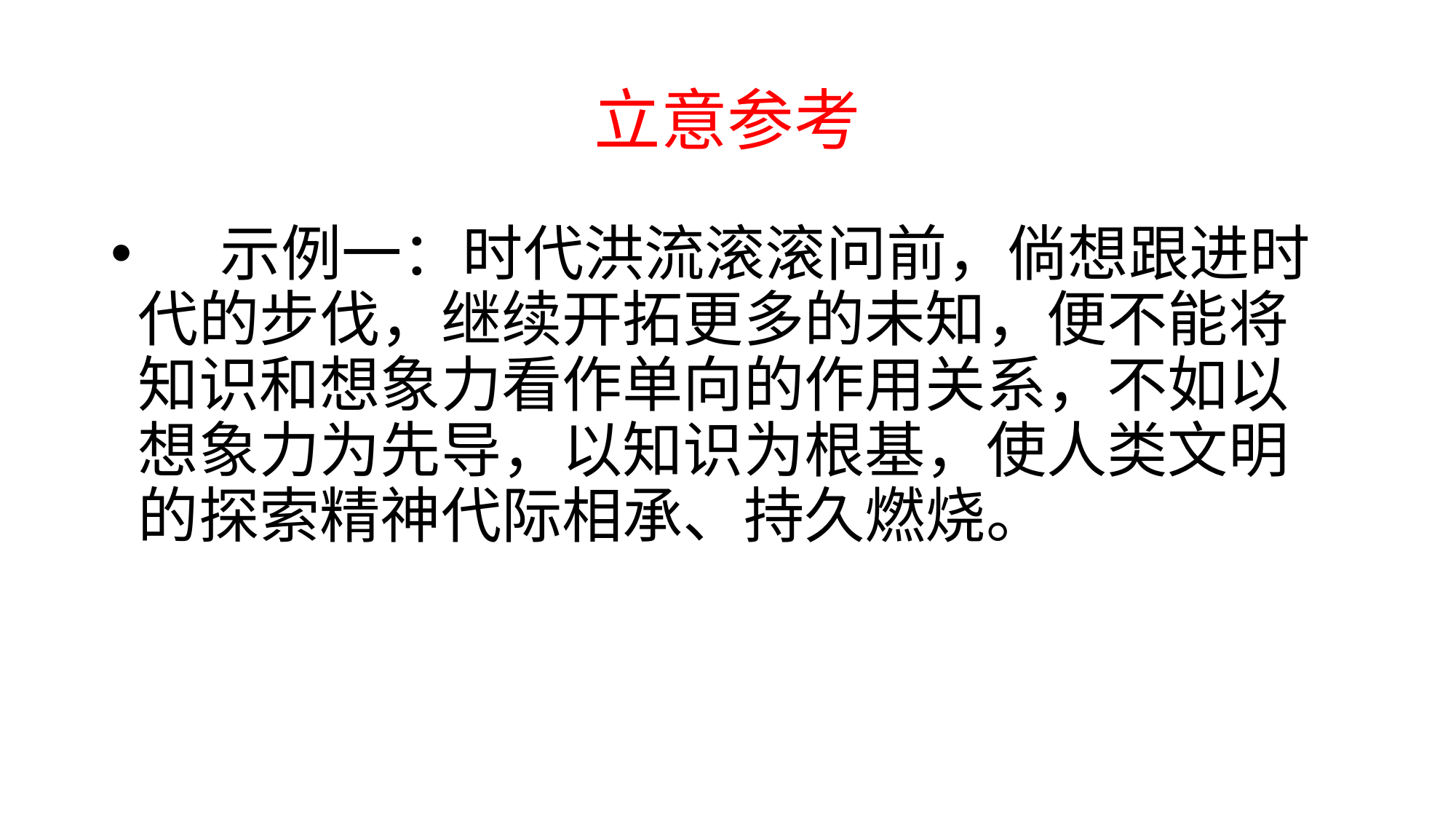

# 立意参考
    示例一：时代洪流滚滚问前，倘想跟进时代的步伐，继续开拓更多的未知，便不能将知识和想象力看作单向的作用关系，不如以想象力为先导，以知识为根基，使人类文明的探索精神代际相承、持久燃烧。